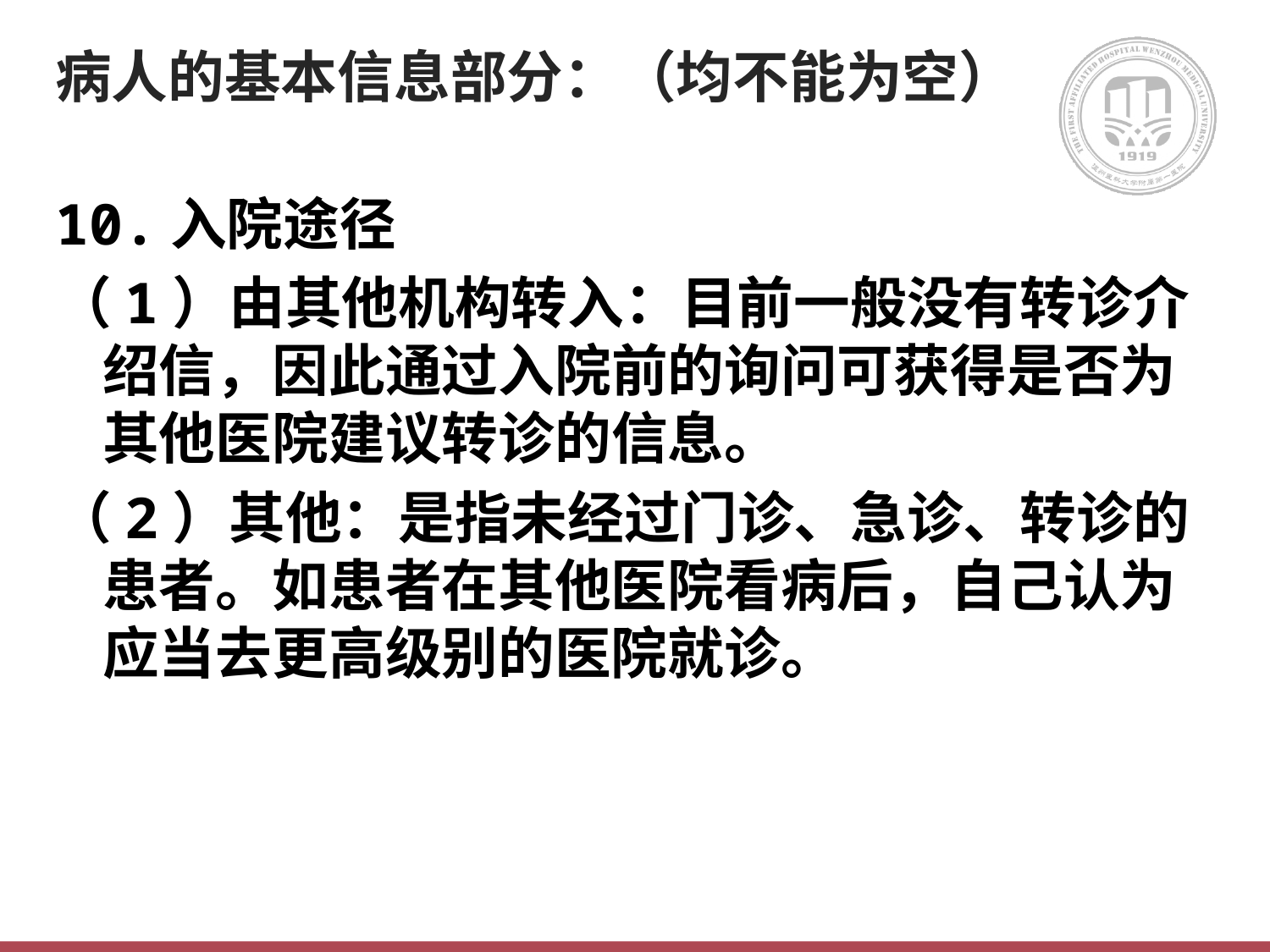

# 病人的基本信息部分：（均不能为空）
10.入院途径
（1）由其他机构转入：目前一般没有转诊介绍信，因此通过入院前的询问可获得是否为其他医院建议转诊的信息。
（2）其他：是指未经过门诊、急诊、转诊的患者。如患者在其他医院看病后，自己认为应当去更高级别的医院就诊。